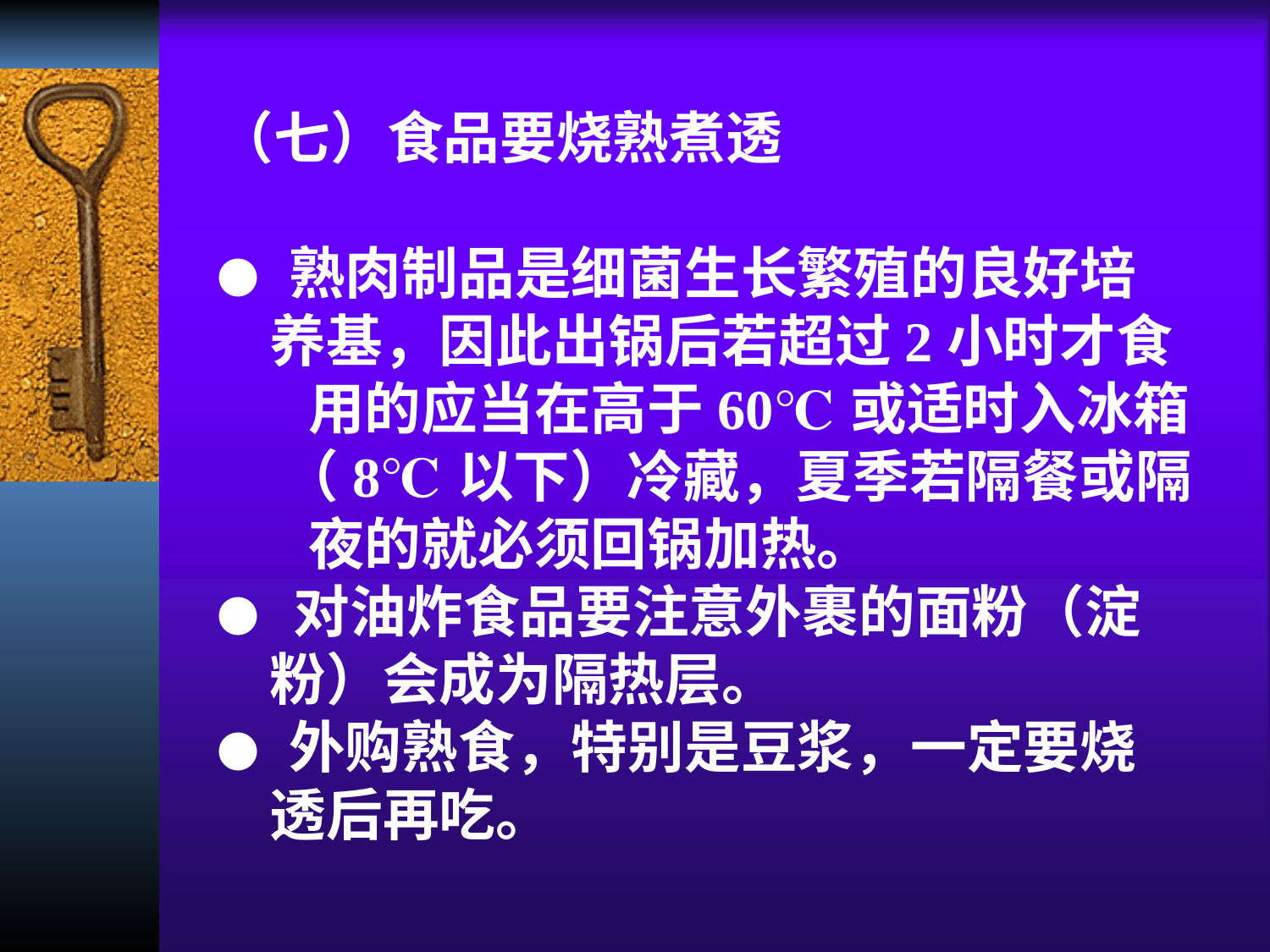

（七）食品要烧熟煮透

●  熟肉制品是细菌生长繁殖的良好培
   养基，因此出锅后若超过2小时才食
      用的应当在高于60℃或适时入冰箱
    （8℃以下）冷藏，夏季若隔餐或隔
      夜的就必须回锅加热。
●  对油炸食品要注意外裹的面粉（淀
   粉）会成为隔热层。
●  外购熟食，特别是豆浆，一定要烧
   透后再吃。